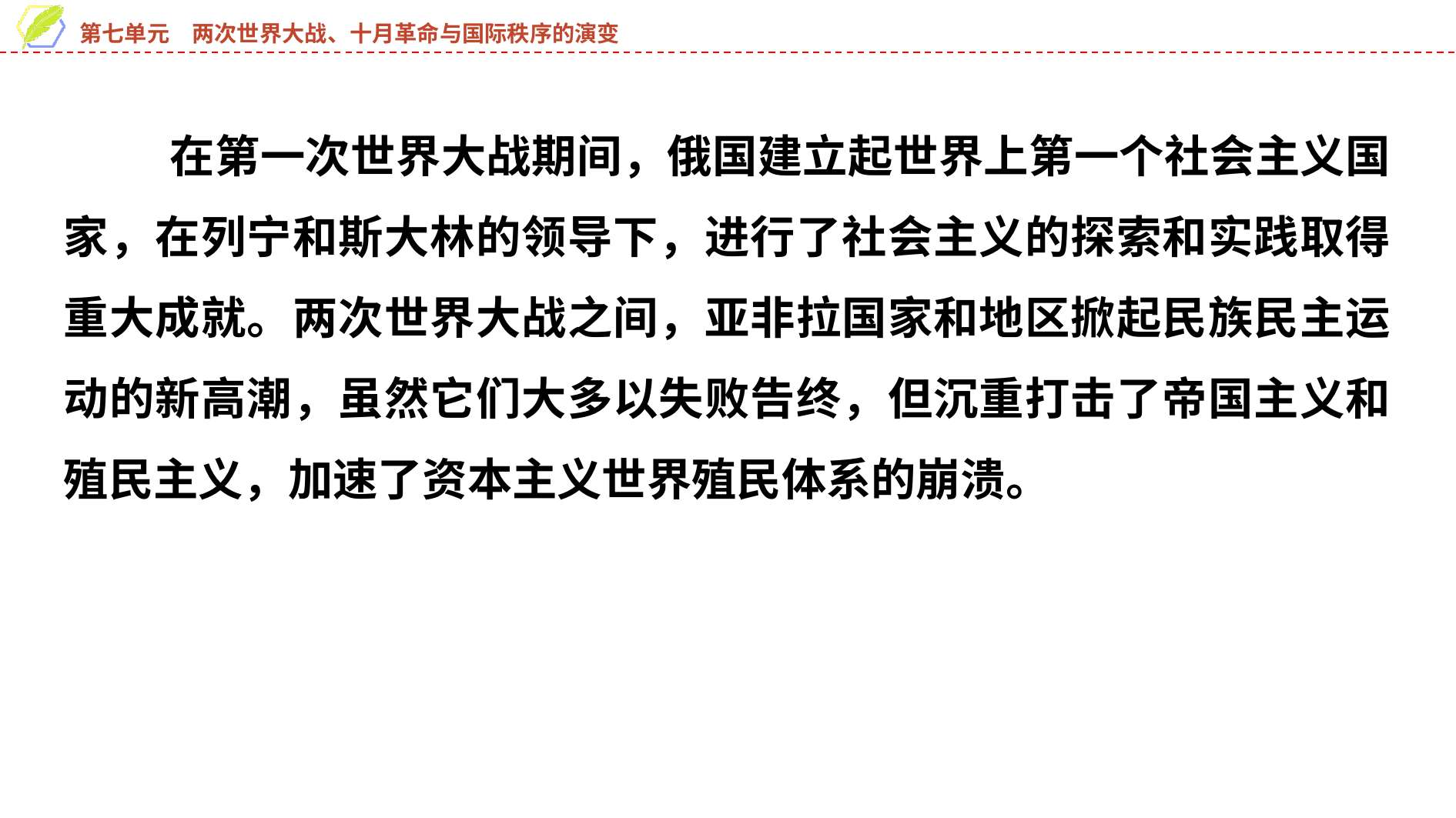

在第一次世界大战期间，俄国建立起世界上第一个社会主义国家，在列宁和斯大林的领导下，进行了社会主义的探索和实践取得重大成就。两次世界大战之间，亚非拉国家和地区掀起民族民主运动的新高潮，虽然它们大多以失败告终，但沉重打击了帝国主义和殖民主义，加速了资本主义世界殖民体系的崩溃。